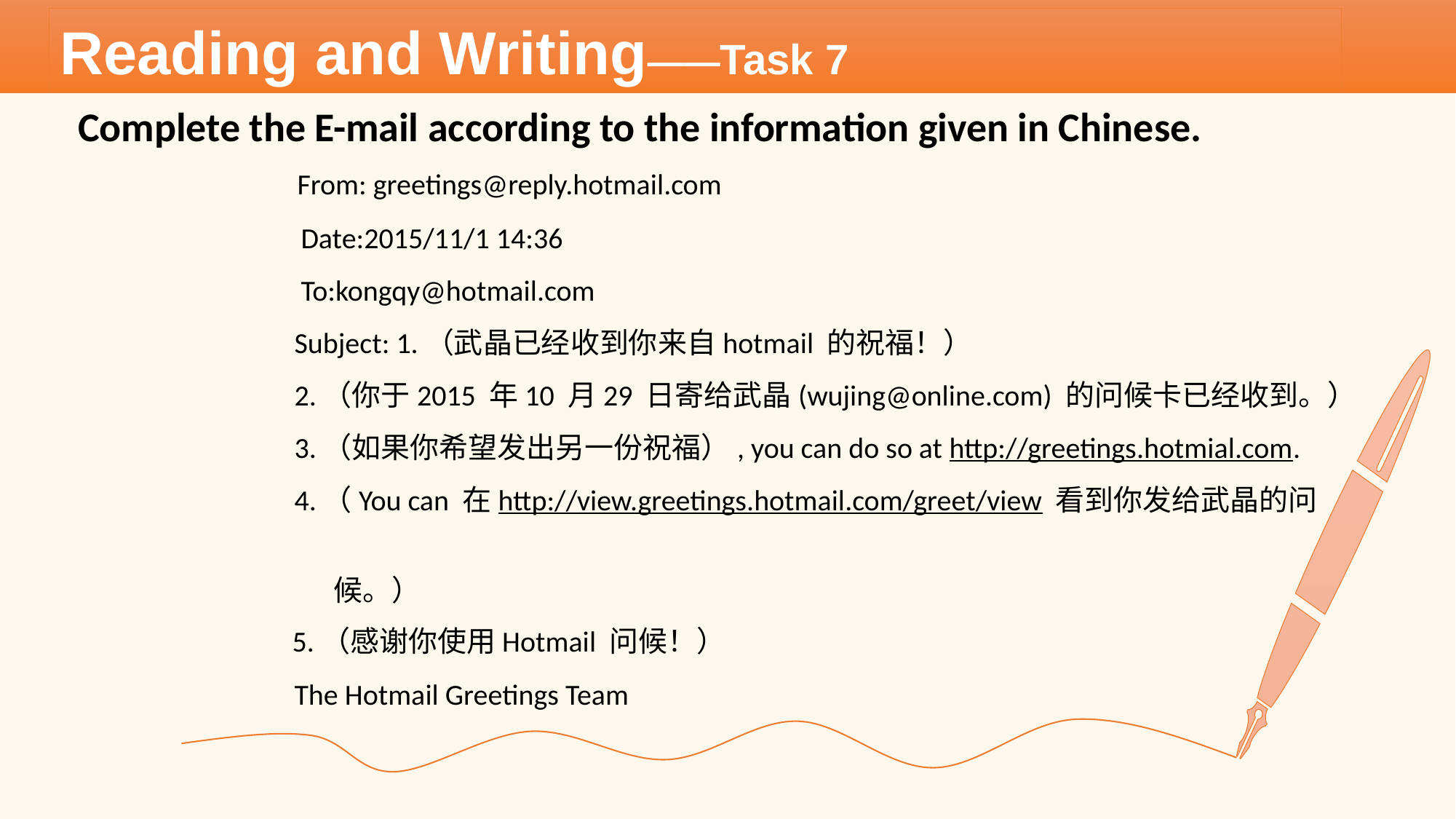

Reading and Writing——Task 7
Complete the E-mail according to the information given in Chinese.
                            From: greetings@reply.hotmail.com
                                  Date:2015/11/1 14:36
                                  To:kongqy@hotmail.com
                                 Subject: 1.（武晶已经收到你来自hotmail 的祝福！）
                                 2.（你于2015 年10 月29 日寄给武晶(wujing@online.com) 的问候卡已经收到。）
                                 3.（如果你希望发出另一份祝福）, you can do so at http://greetings.hotmial.com.
                                 4.（You can 在http://view.greetings.hotmail.com/greet/view 看到你发给武晶的问
                                      候。）
                            5.（感谢你使用Hotmail 问候！）
                                 The Hotmail Greetings Team